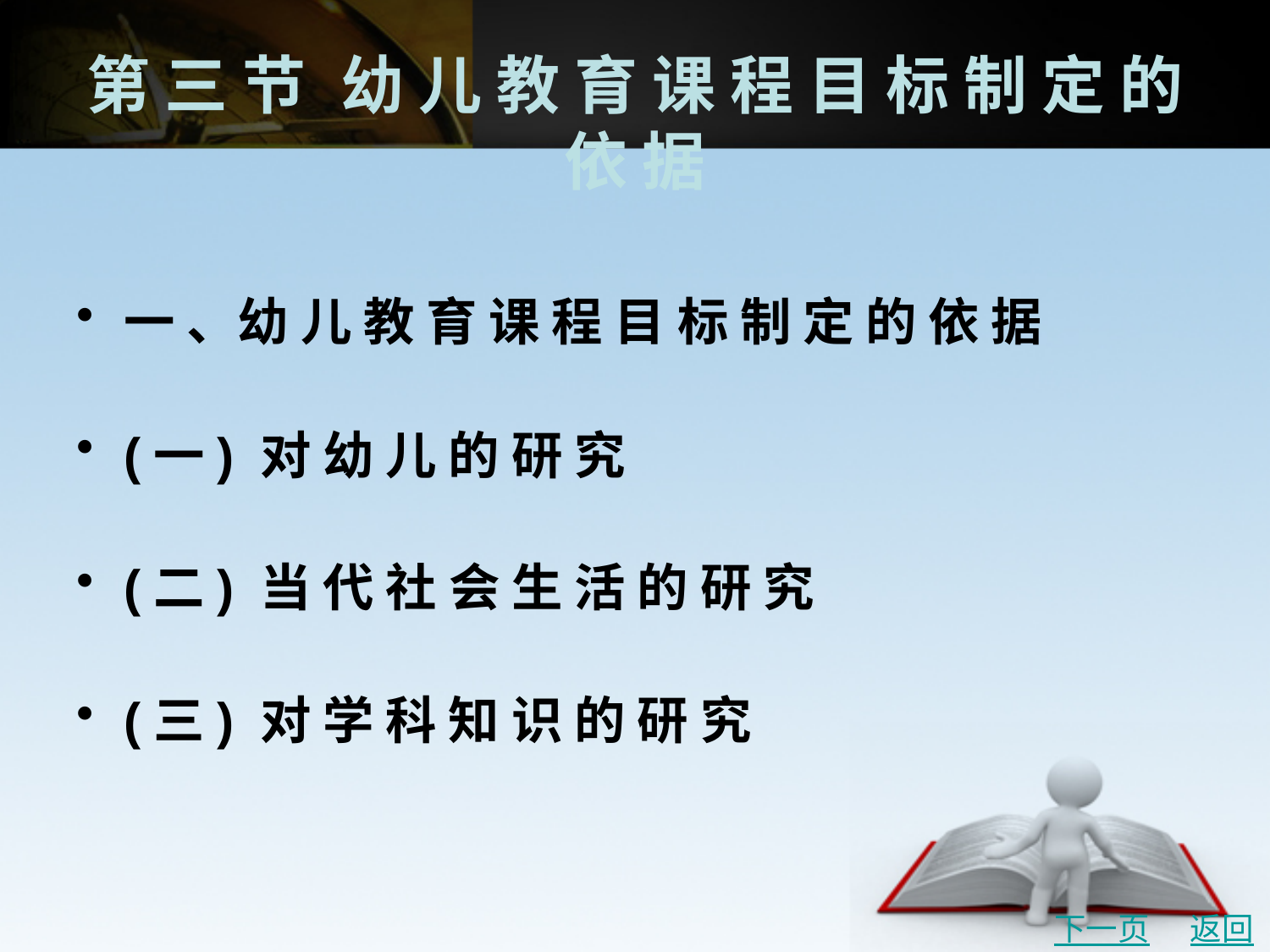

# 第 三 节	幼 儿 教 育 课 程 目 标 制 定 的 依 据
一 、幼 儿 教 育 课 程 目 标 制 定 的 依 据
(一) 对 幼 儿 的 研 究
(二) 当 代 社 会 生 活 的 研 究
(三) 对 学 科 知 识 的 研 究

下一页
返回